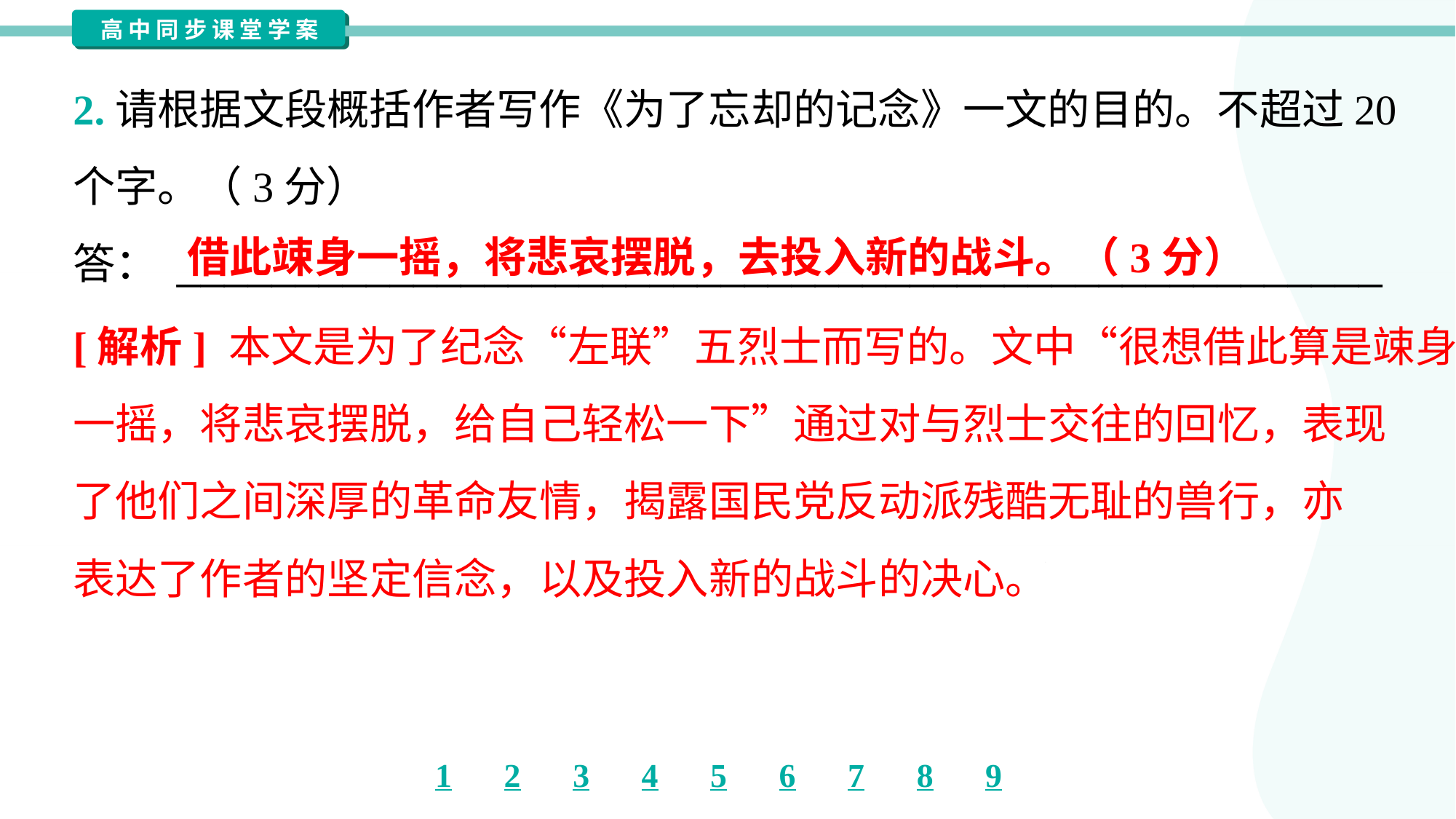

2.请根据文段概括作者写作《为了忘却的记念》一文的目的。不超过20
个字。（3分）
答： ___________________________________________________
借此竦身一摇，将悲哀摆脱，去投入新的战斗。（3分）
[解析] 本文是为了纪念“左联”五烈士而写的。文中“很想借此算是竦身
一摇，将悲哀摆脱，给自己轻松一下”通过对与烈士交往的回忆，表现
了他们之间深厚的革命友情，揭露国民党反动派残酷无耻的兽行，亦
表达了作者的坚定信念，以及投入新的战斗的决心。